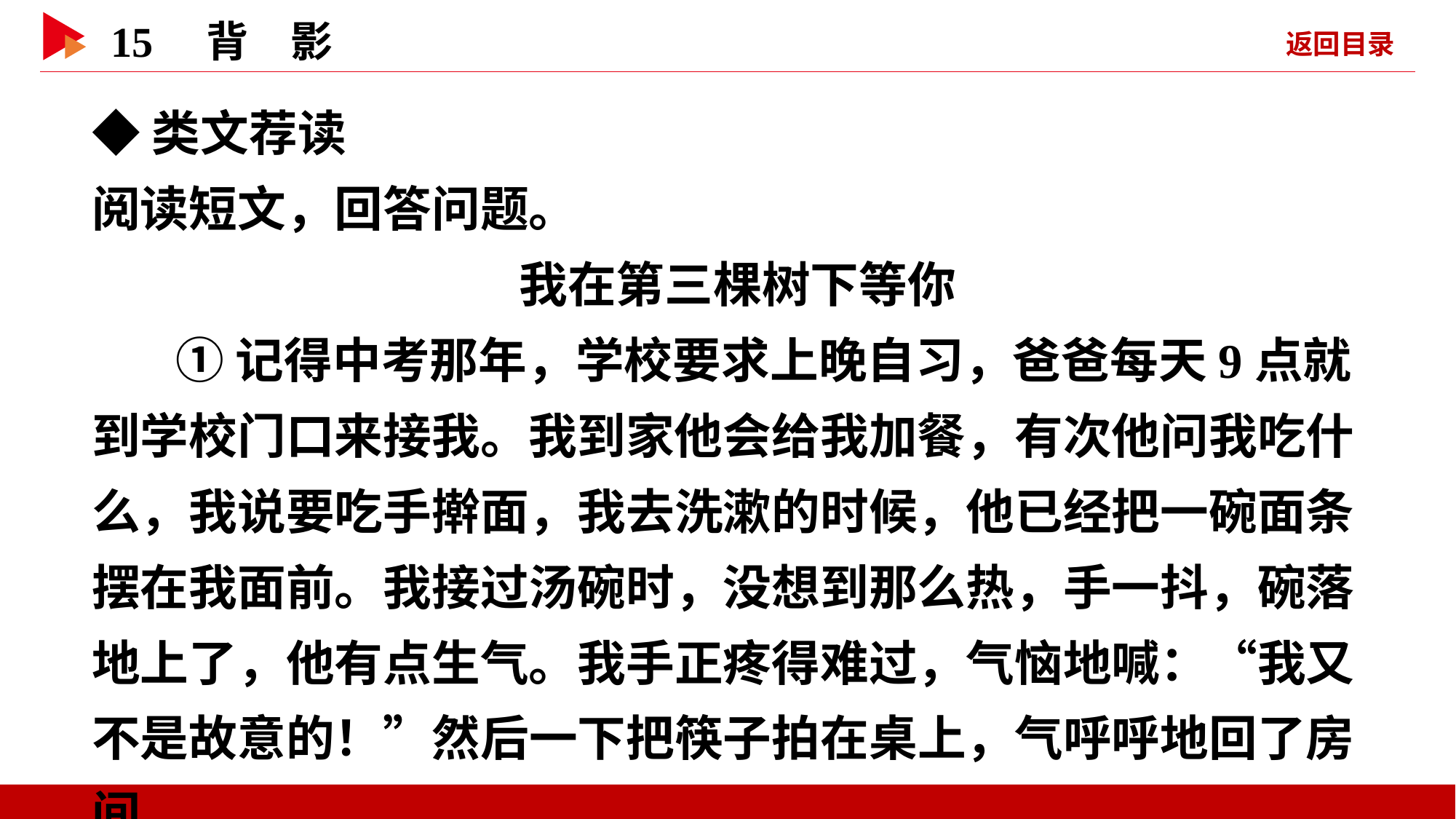

◆类文荐读
阅读短文，回答问题。
我在第三棵树下等你
①记得中考那年，学校要求上晚自习，爸爸每天9点就到学校门口来接我。我到家他会给我加餐，有次他问我吃什么，我说要吃手擀面，我去洗漱的时候，他已经把一碗面条摆在我面前。我接过汤碗时，没想到那么热，手一抖，碗落地上了，他有点生气。我手正疼得难过，气恼地喊：“我又不是故意的！”然后一下把筷子拍在桌上，气呼呼地回了房间。